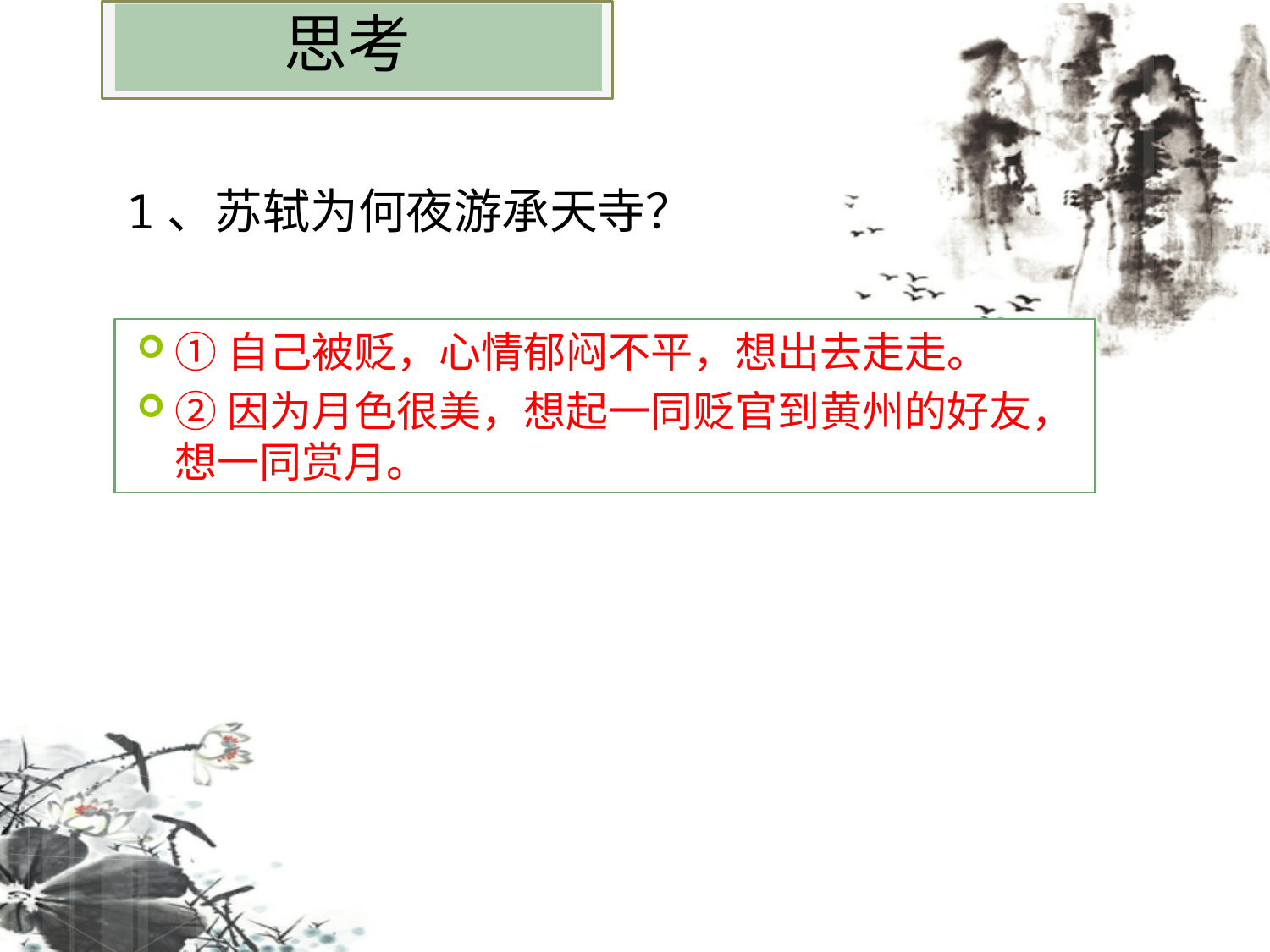

思考

1、苏轼为何夜游承天寺？
①自己被贬，心情郁闷不平，想出去走走。
②因为月色很美，想起一同贬官到黄州的好友，想一同赏月。